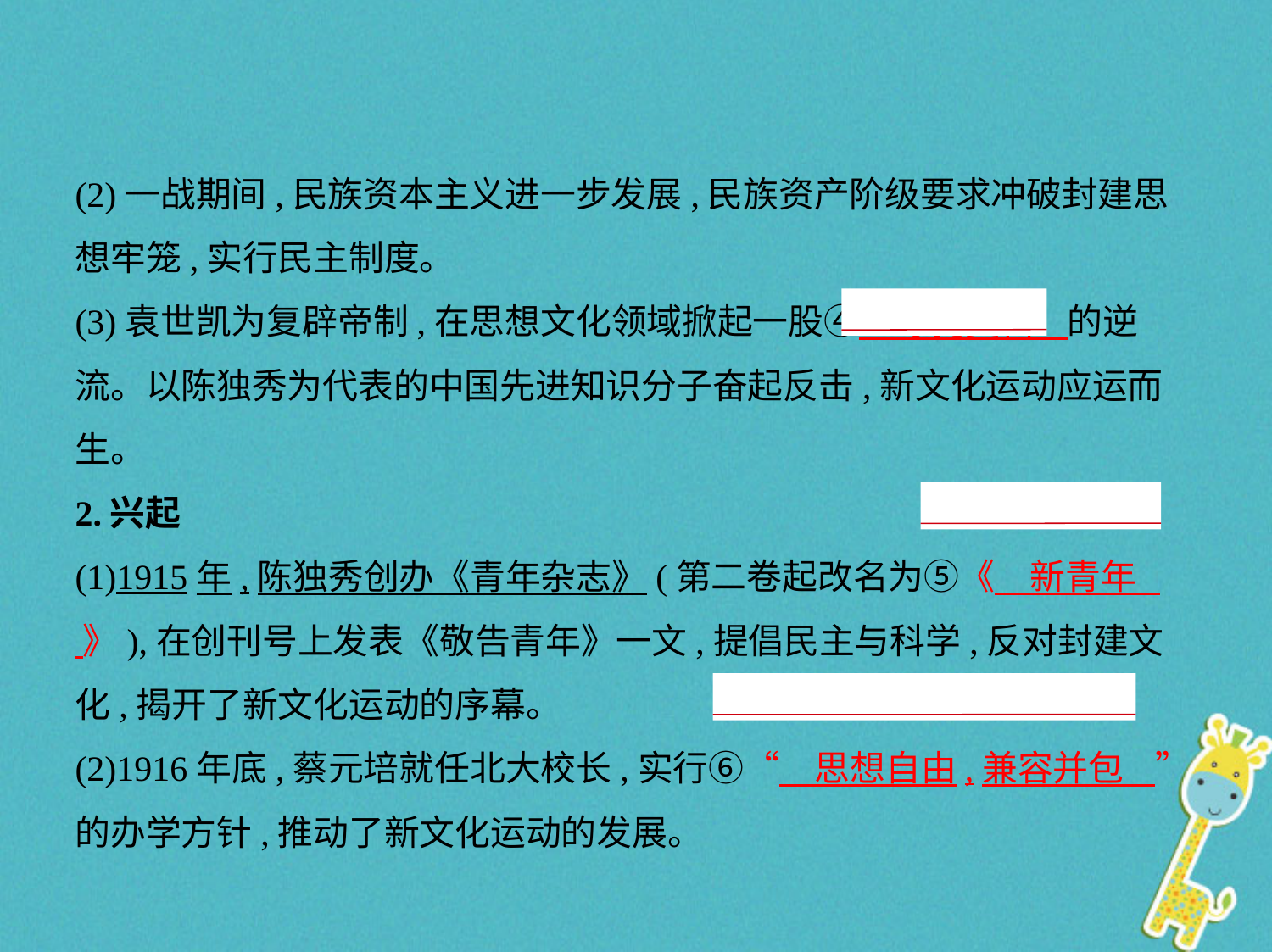

(2)一战期间,民族资本主义进一步发展,民族资产阶级要求冲破封建思
想牢笼,实行民主制度。
(3)袁世凯为复辟帝制,在思想文化领域掀起一股④　尊孔复古    的逆流。以陈独秀为代表的中国先进知识分子奋起反击,新文化运动应运而生。
2.兴起
(1)1915年,陈独秀创办《青年杂志》(第二卷起改名为⑤《　新青年    》),在创刊号上发表《敬告青年》一文,提倡民主与科学,反对封建文化,揭开了新文化运动的序幕。
(2)1916年底,蔡元培就任北大校长,实行⑥“　思想自由,兼容并包    ”的办学方针,推动了新文化运动的发展。